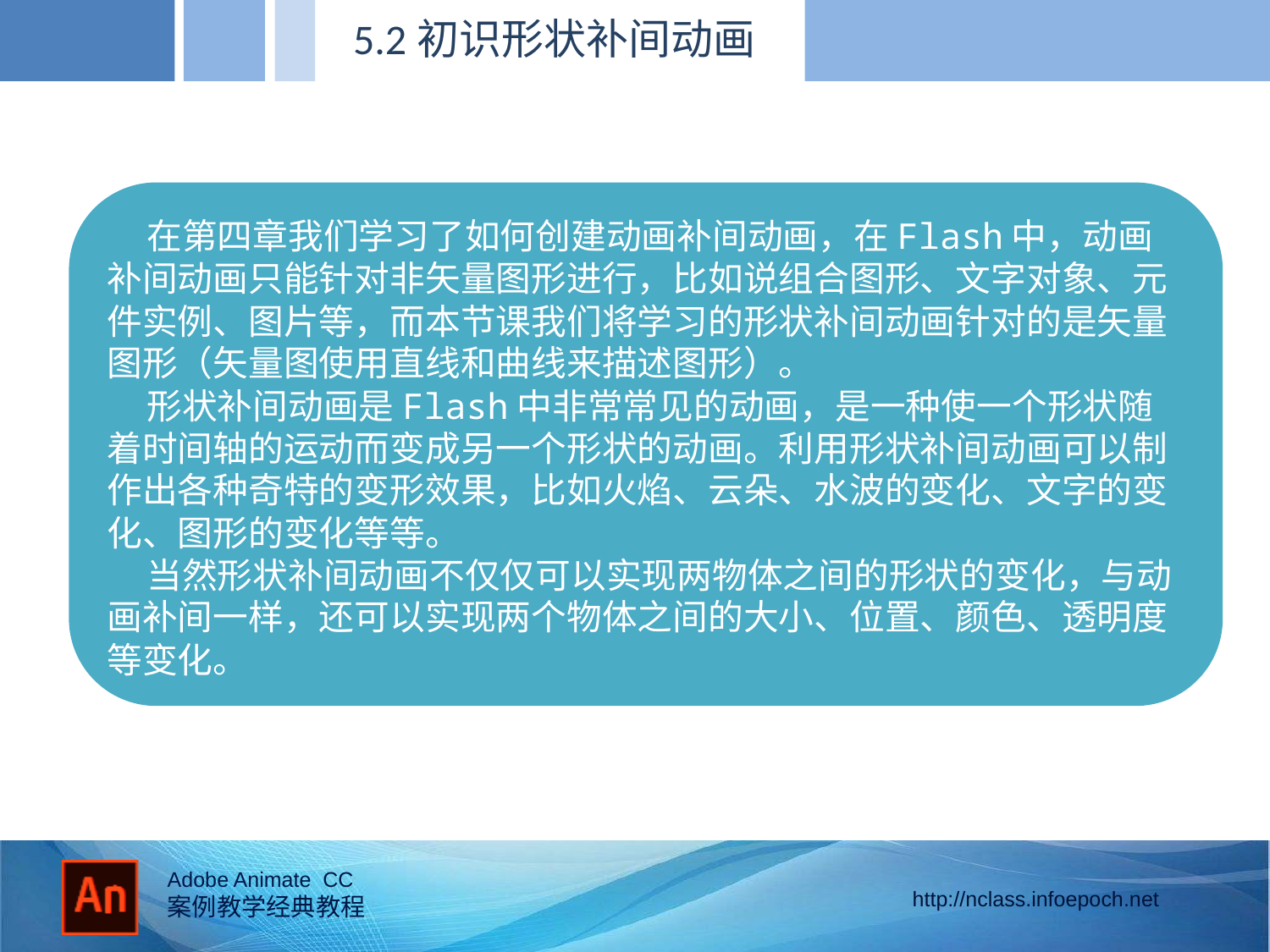

5.2初识形状补间动画
    在第四章我们学习了如何创建动画补间动画，在Flash中，动画补间动画只能针对非矢量图形进行，比如说组合图形、文字对象、元件实例、图片等，而本节课我们将学习的形状补间动画针对的是矢量图形（矢量图使用直线和曲线来描述图形）。
    形状补间动画是Flash中非常常见的动画，是一种使一个形状随着时间轴的运动而变成另一个形状的动画。利用形状补间动画可以制作出各种奇特的变形效果，比如火焰、云朵、水波的变化、文字的变化、图形的变化等等。
    当然形状补间动画不仅仅可以实现两物体之间的形状的变化，与动画补间一样，还可以实现两个物体之间的大小、位置、颜色、透明度等变化。